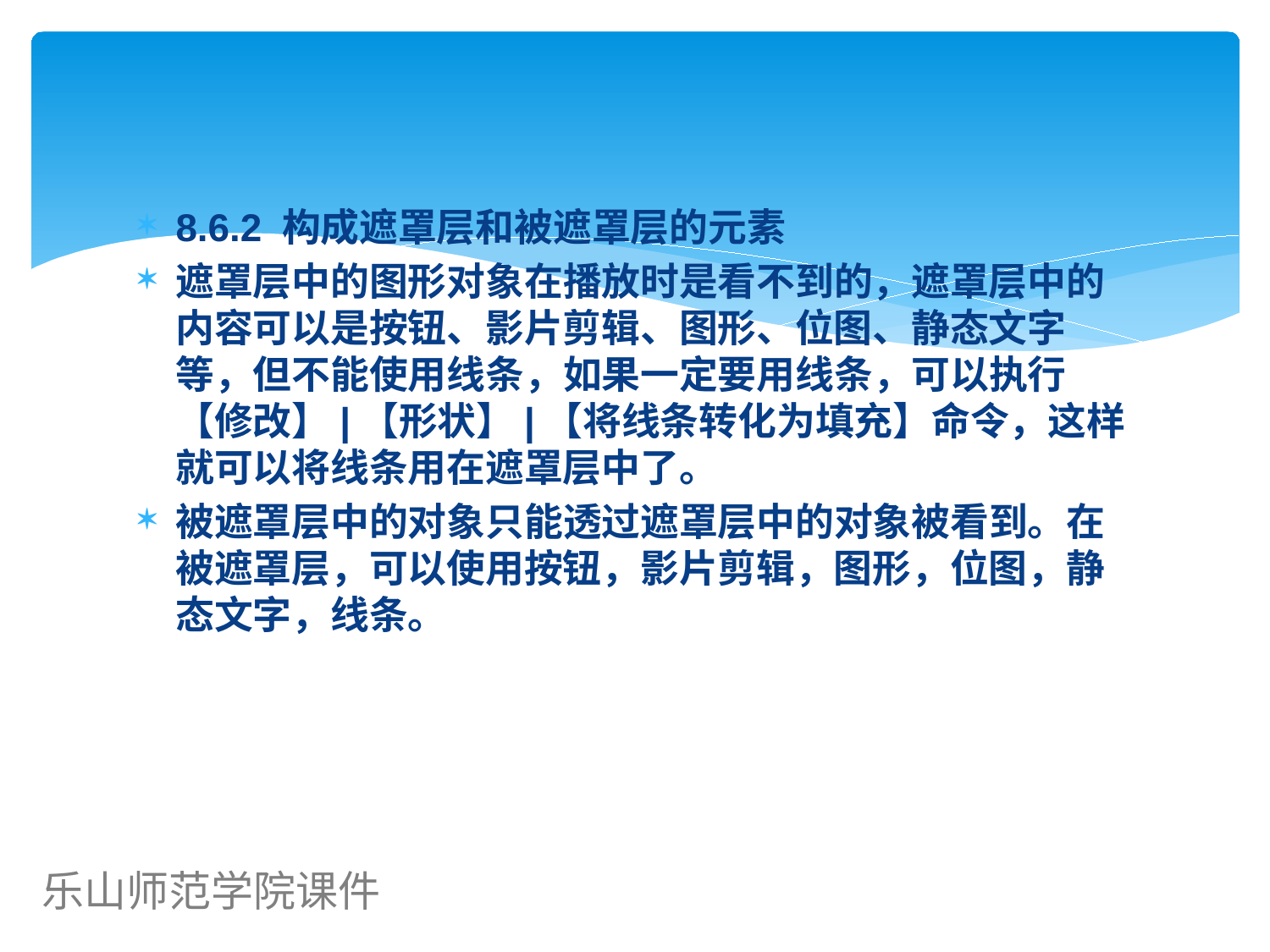

8.6.2 构成遮罩层和被遮罩层的元素
遮罩层中的图形对象在播放时是看不到的，遮罩层中的内容可以是按钮、影片剪辑、图形、位图、静态文字等，但不能使用线条，如果一定要用线条，可以执行【修改】|【形状】|【将线条转化为填充】命令，这样就可以将线条用在遮罩层中了。
被遮罩层中的对象只能透过遮罩层中的对象被看到。在被遮罩层，可以使用按钮，影片剪辑，图形，位图，静态文字，线条。